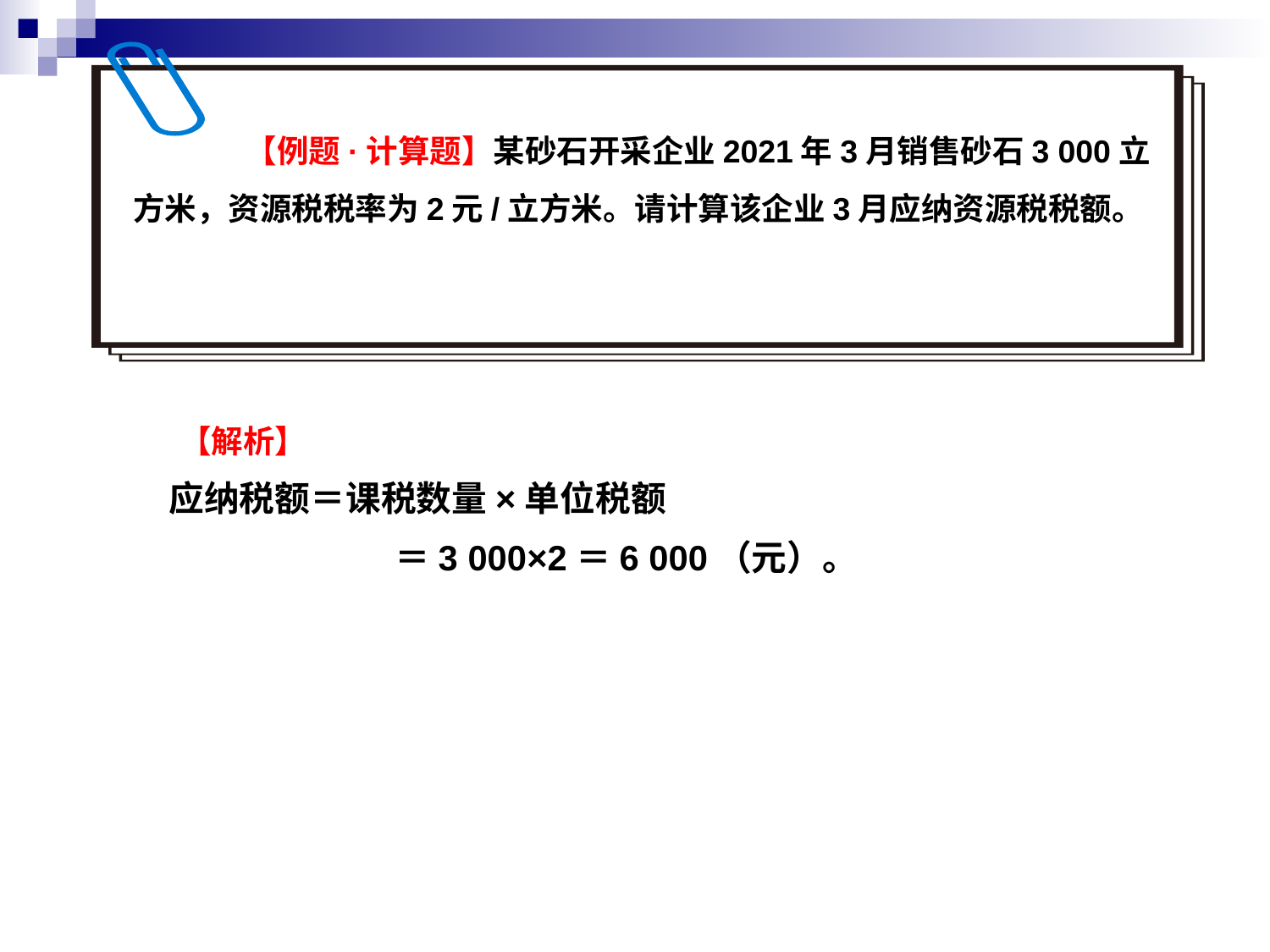

【例题·计算题】某砂石开采企业2021年3月销售砂石3 000立方米，资源税税率为2元/立方米。请计算该企业3月应纳资源税税额。
【解析】
应纳税额＝课税数量×单位税额
                           ＝3 000×2＝6 000（元）。